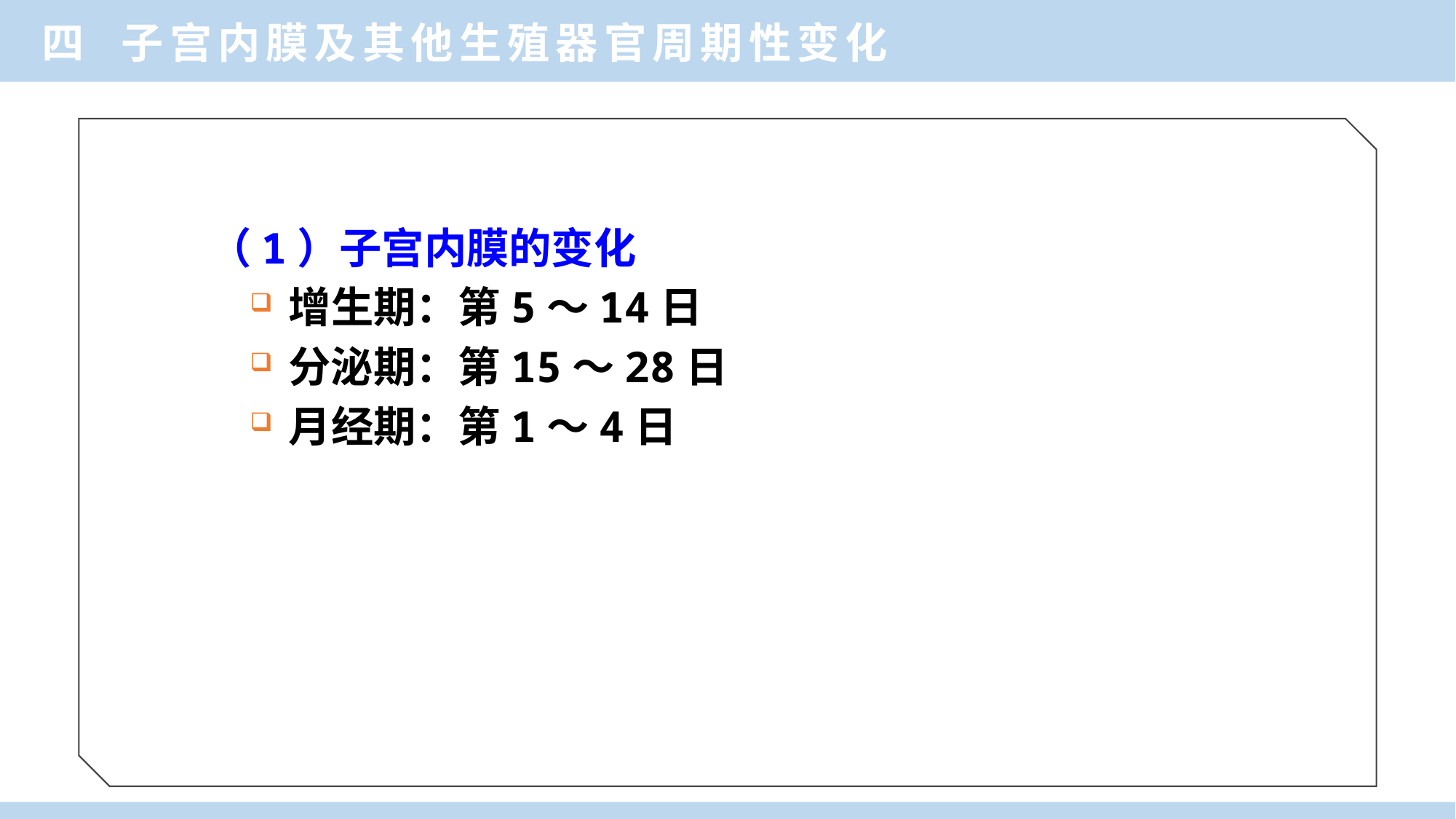

四  子宫内膜及其他生殖器官周期性变化

（1）子宫内膜的变化
增生期：第5～14日
分泌期：第15～28日
月经期：第1～4日